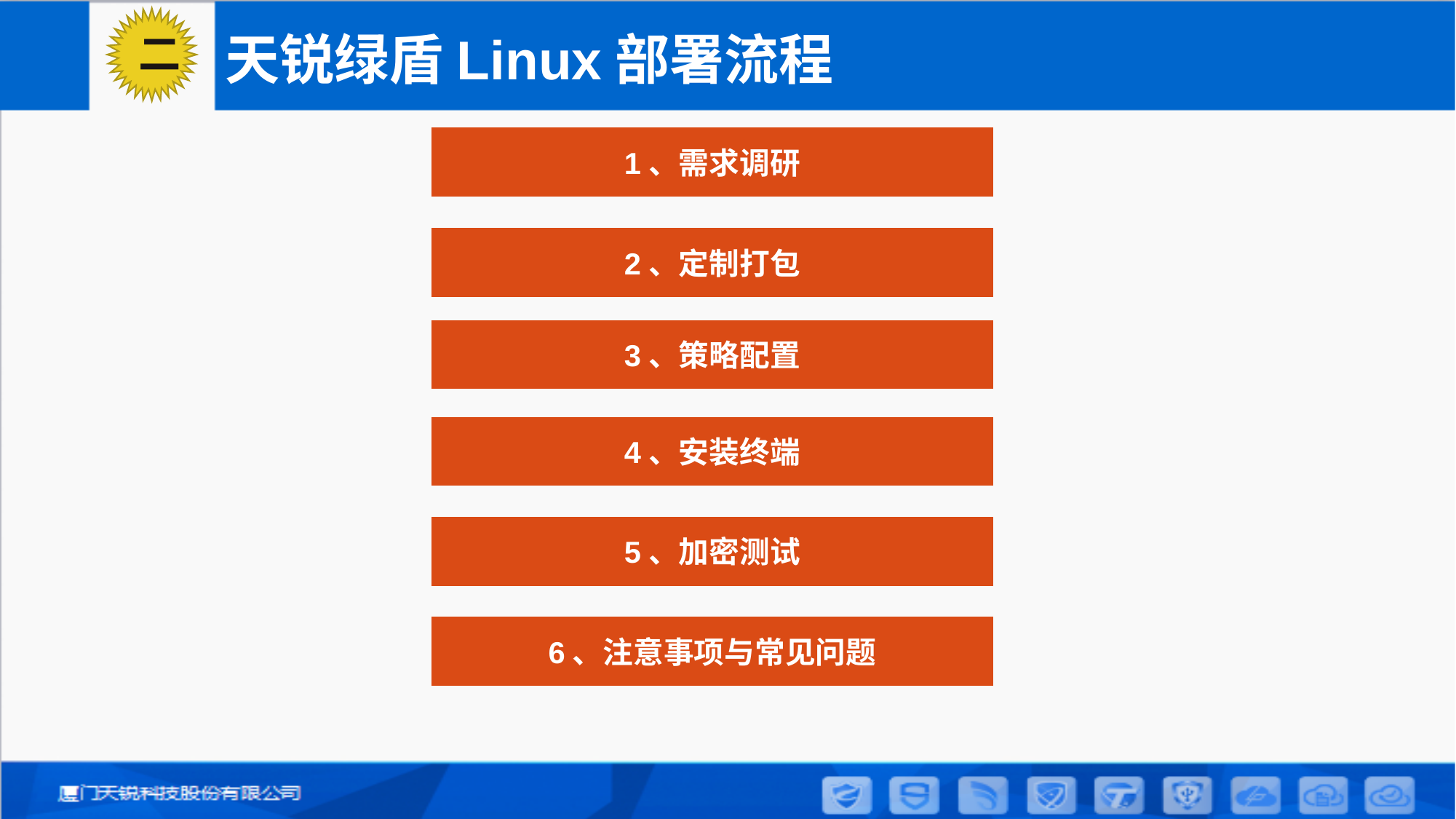

# 天锐绿盾Linux部署流程

二
1、需求调研
2、定制打包
3、策略配置
4、安装终端
5、加密测试
6、注意事项与常见问题